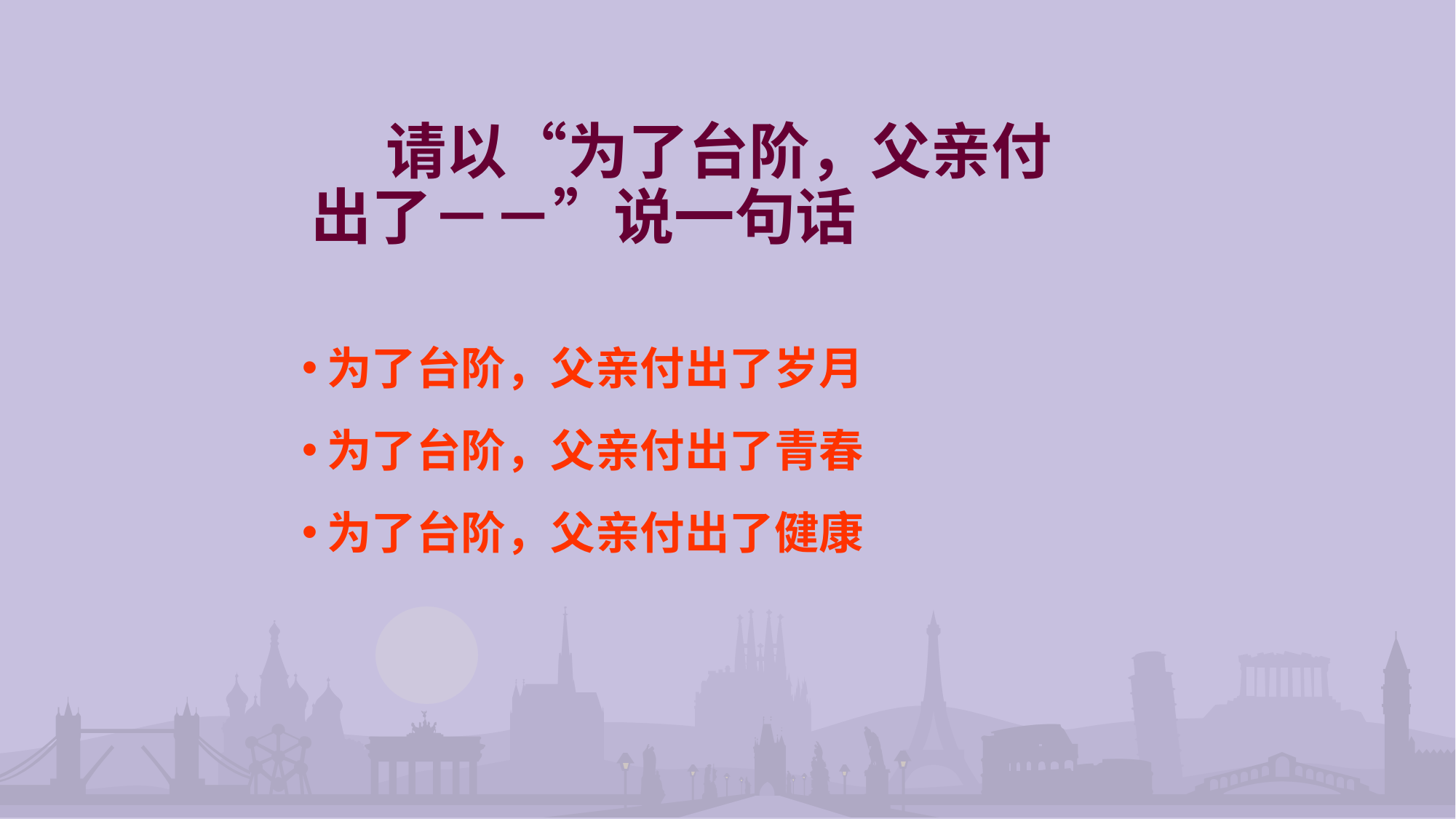

# 请以“为了台阶，父亲付出了－－”说一句话

为了台阶，父亲付出了岁月
为了台阶，父亲付出了青春
为了台阶，父亲付出了健康